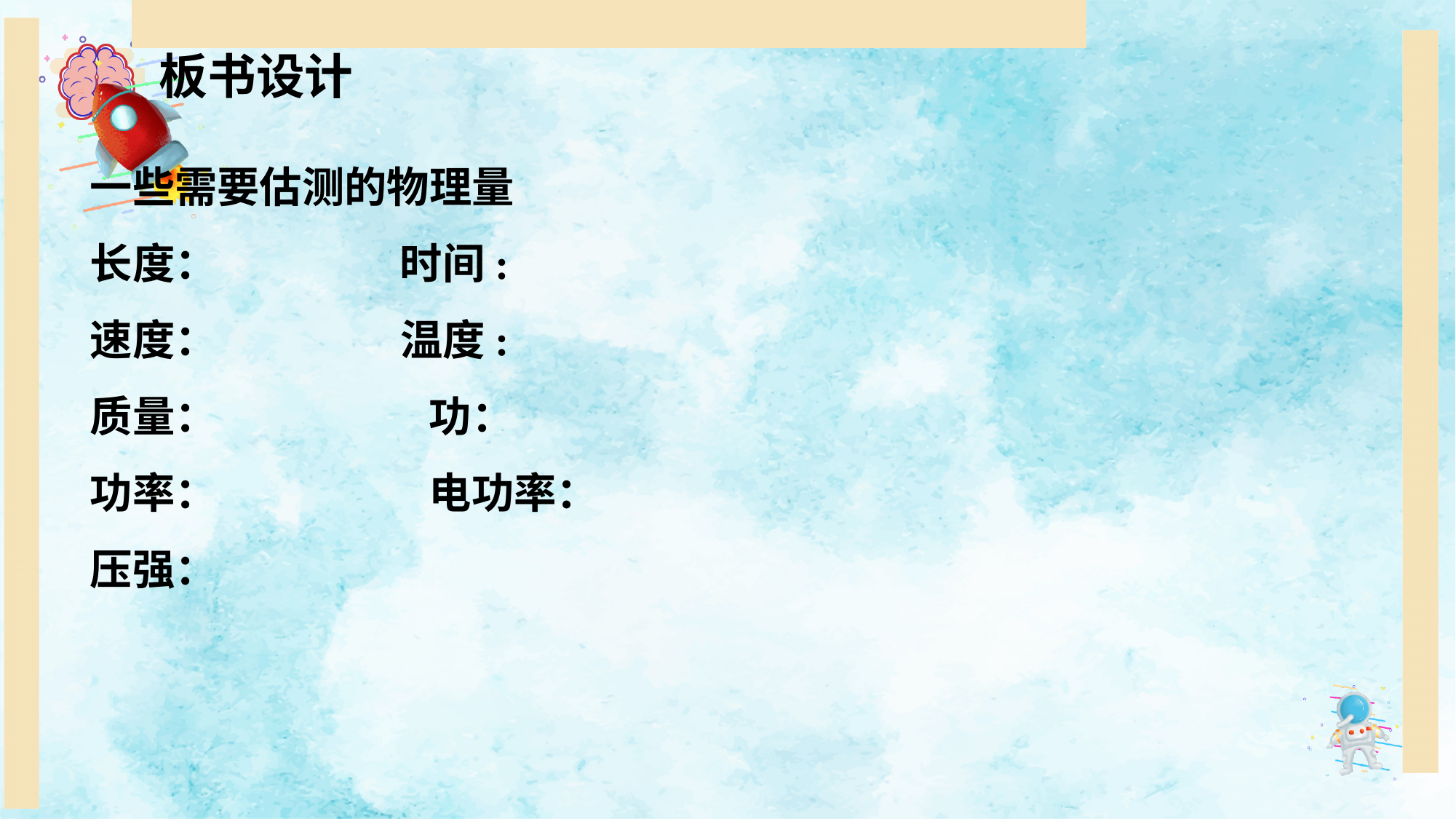

板书设计
一些需要估测的物理量
长度：                   时间:
速度：                   温度:
质量：                      功：
功率：                      电功率：
压强：